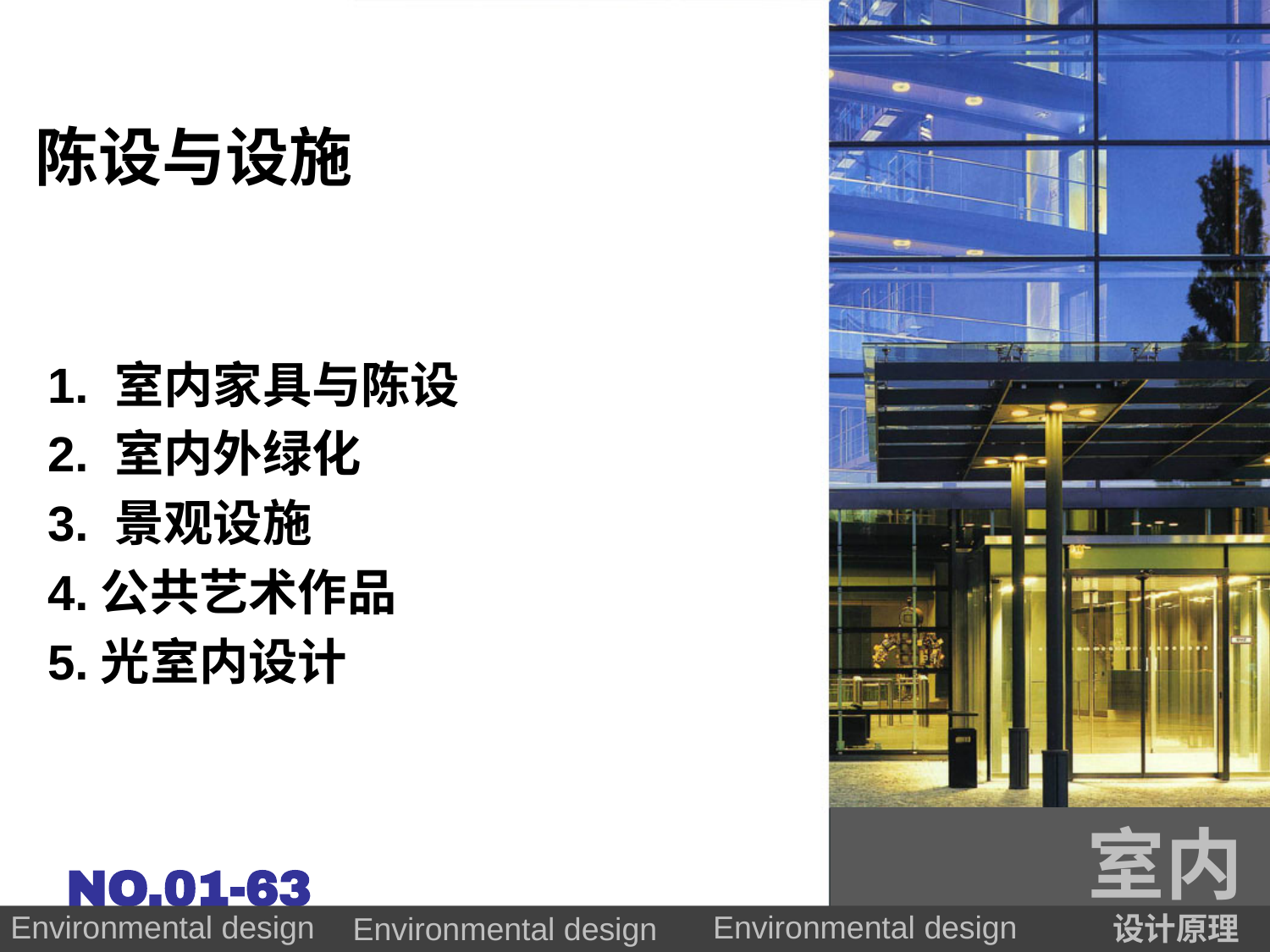

# 陈设与设施
1. 室内家具与陈设
2. 室内外绿化
3. 景观设施
4.公共艺术作品
5.光室内设计
室内

NO.01-63
设计原理
Environmental design
Environmental design
Environmental design